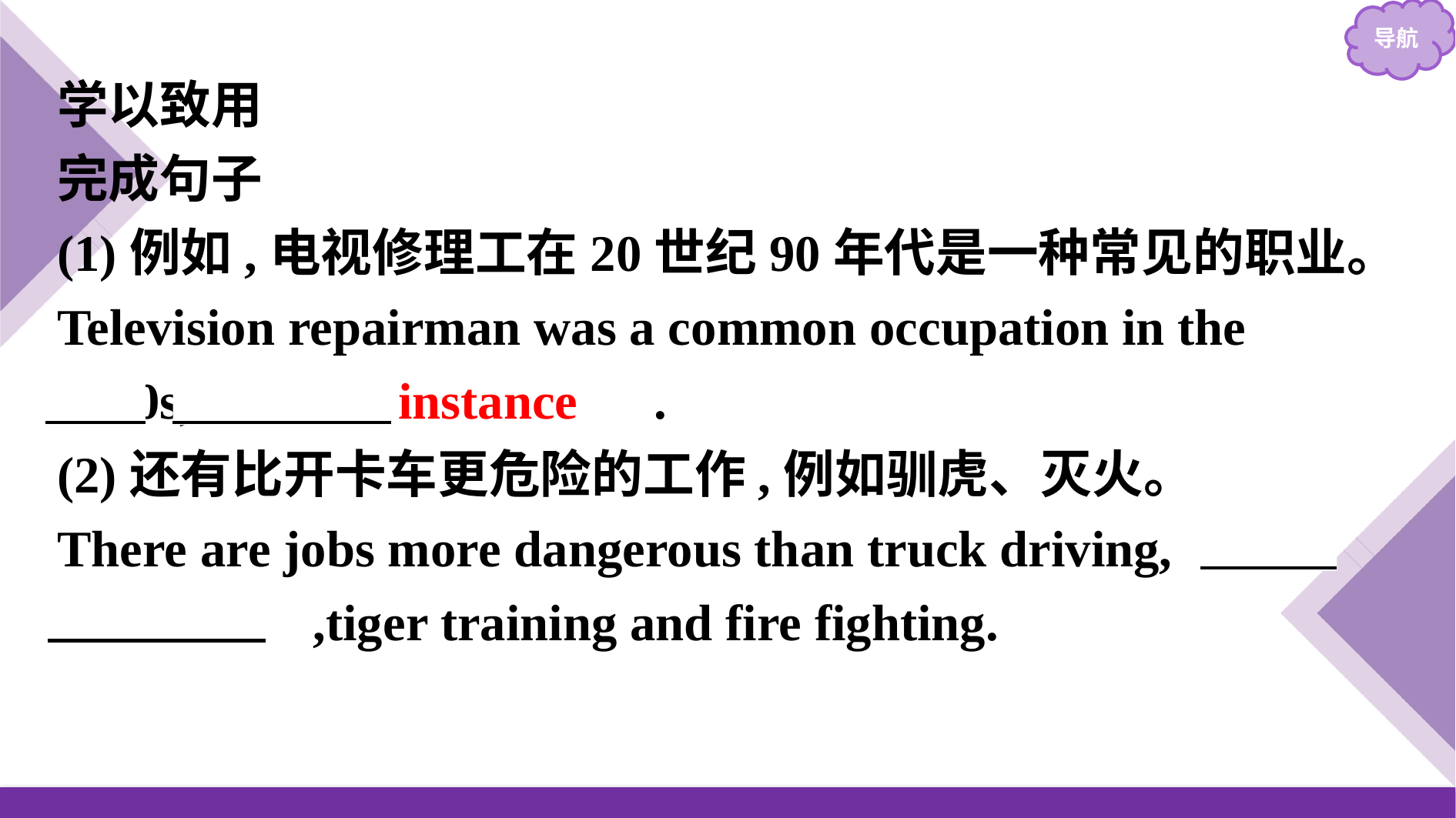

学以致用
完成句子
(1)例如,电视修理工在20世纪90年代是一种常见的职业。
Television repairman was a common occupation in the 1990s,　for     instance　.
(2)还有比开卡车更危险的工作,例如驯虎、灭火。
There are jobs more dangerous than truck driving,　for instance　,tiger training and fire fighting.